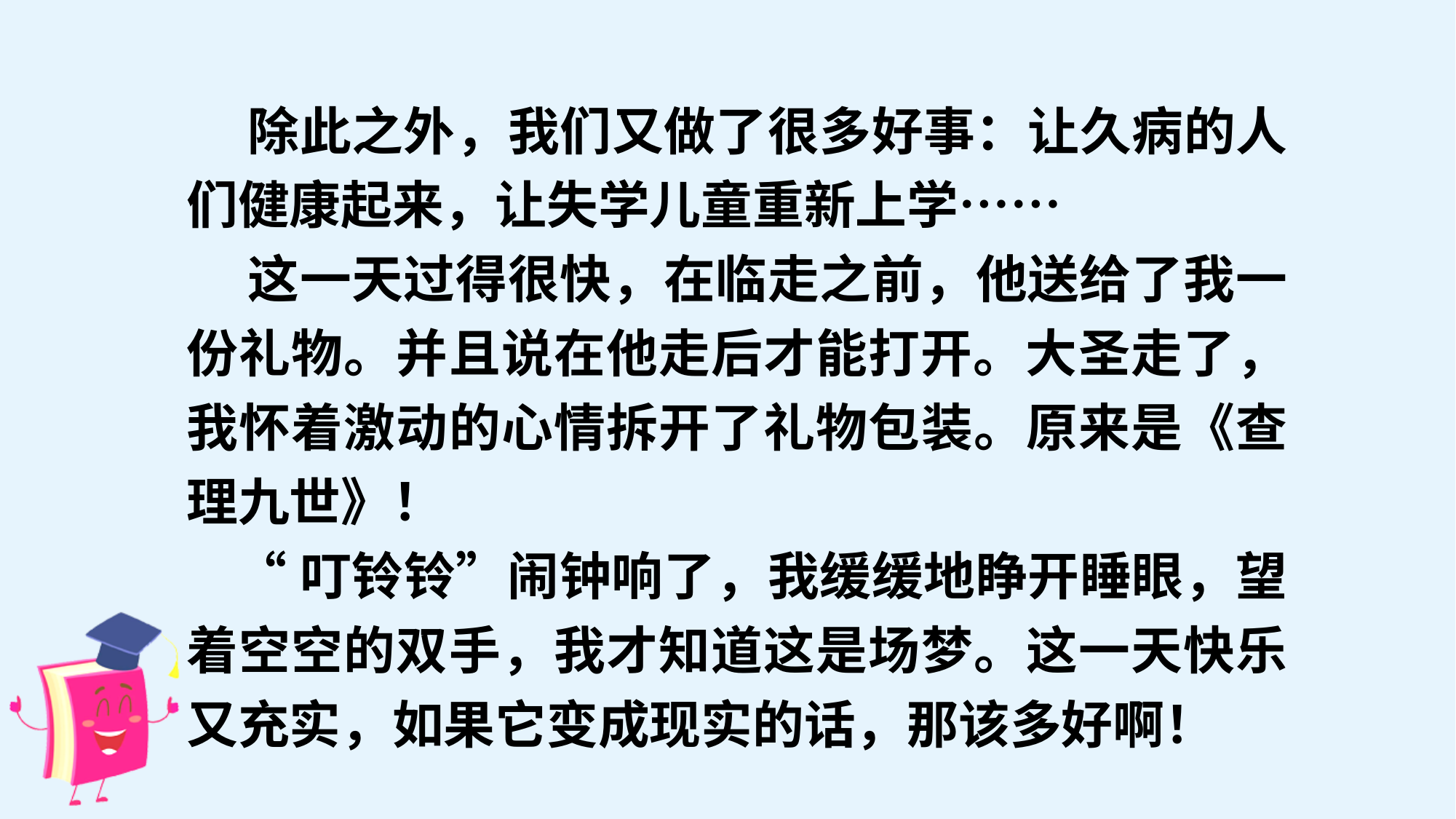

除此之外，我们又做了很多好事：让久病的人们健康起来，让失学儿童重新上学……
    这一天过得很快，在临走之前，他送给了我一份礼物。并且说在他走后才能打开。大圣走了，我怀着激动的心情拆开了礼物包装。原来是《查理九世》！
    “叮铃铃”闹钟响了，我缓缓地睁开睡眼，望着空空的双手，我才知道这是场梦。这一天快乐又充实，如果它变成现实的话，那该多好啊！